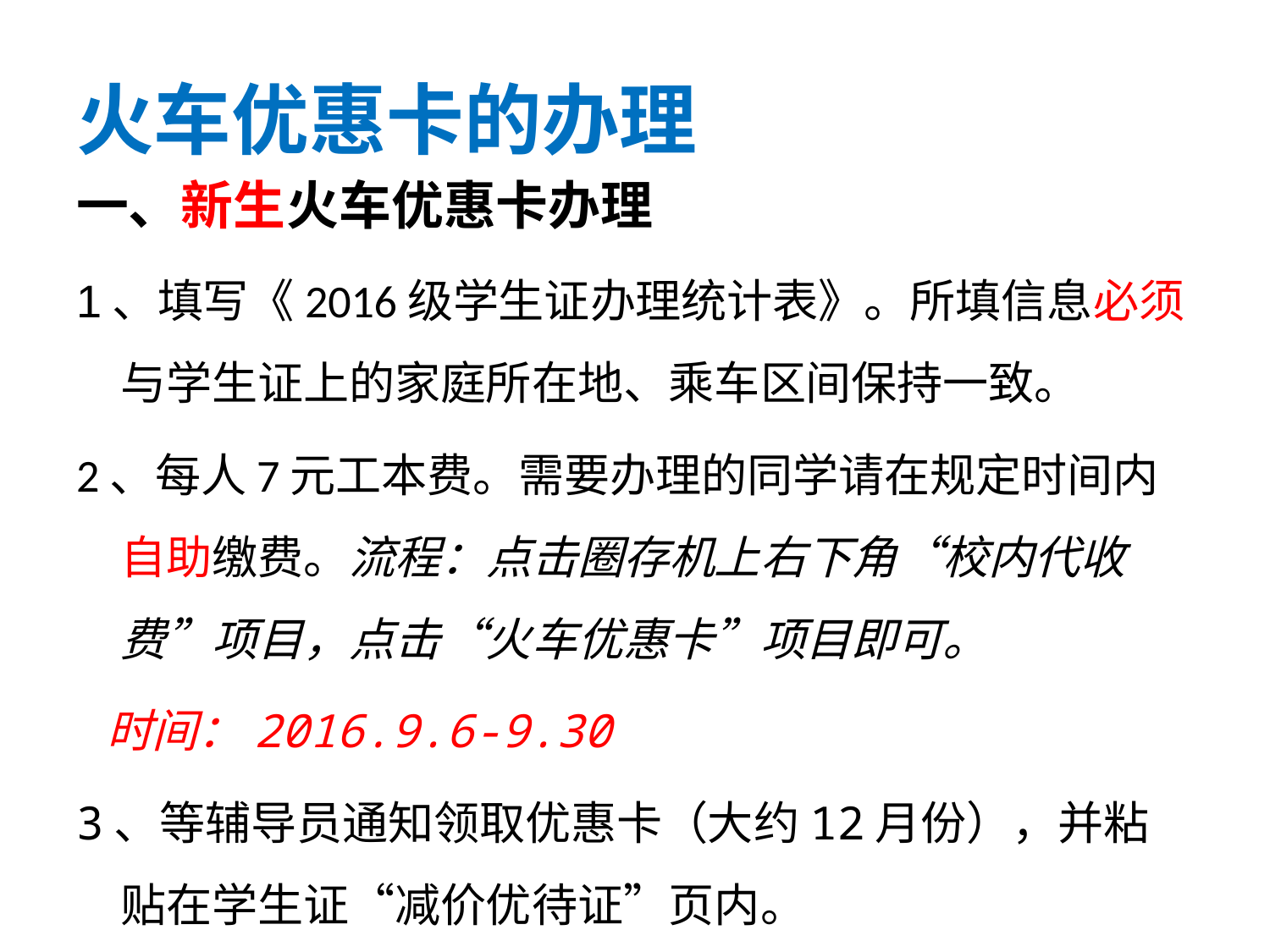

# 火车优惠卡的办理
一、新生火车优惠卡办理
1、填写《2016级学生证办理统计表》。所填信息必须与学生证上的家庭所在地、乘车区间保持一致。
2、每人7元工本费。需要办理的同学请在规定时间内自助缴费。流程：点击圈存机上右下角“校内代收费”项目，点击“火车优惠卡”项目即可。
  时间：2016.9.6-9.30
3、等辅导员通知领取优惠卡（大约12月份），并粘贴在学生证“减价优待证”页内。